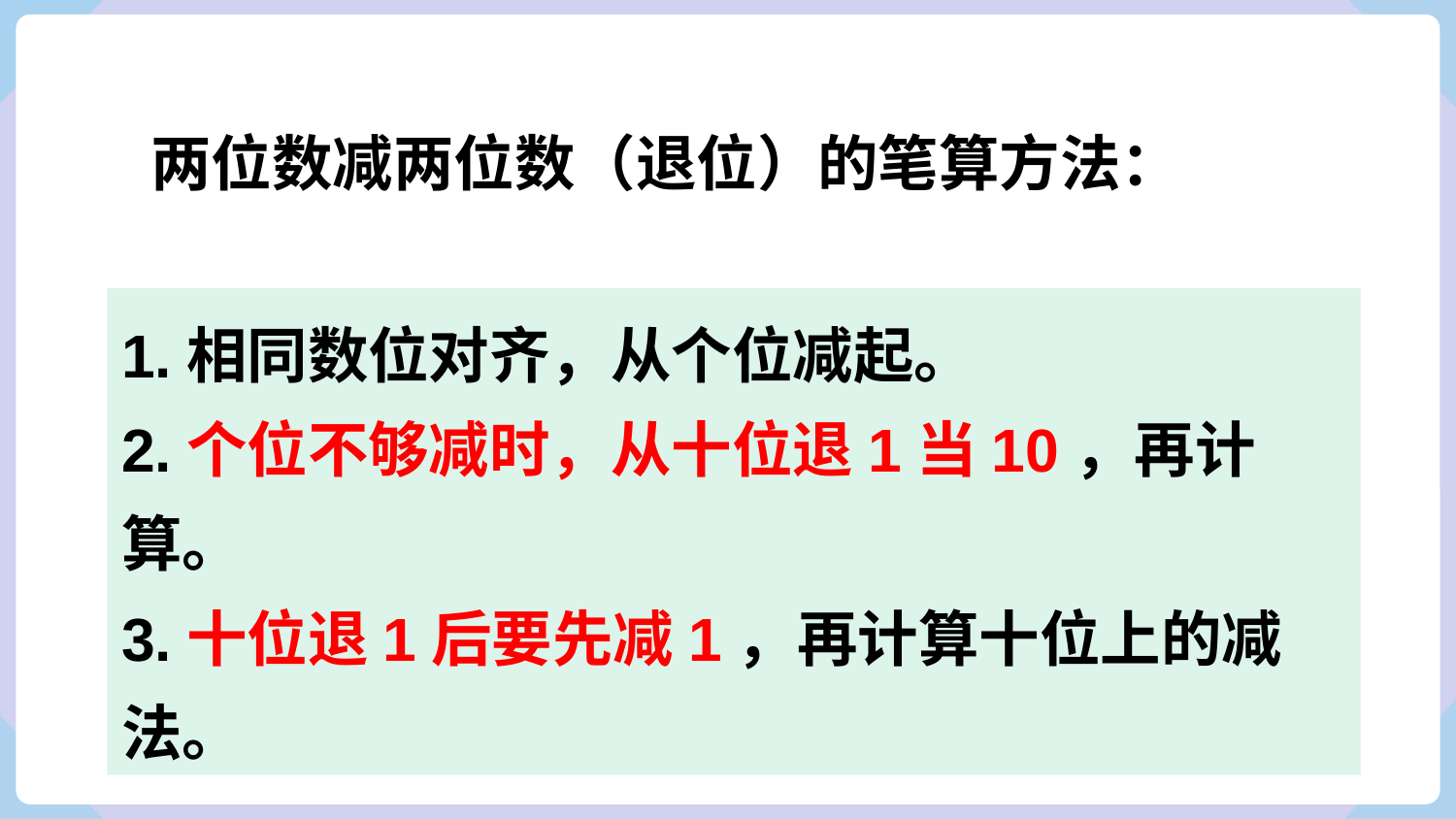

两位数减两位数（退位）的笔算方法：
1.相同数位对齐，从个位减起。
2.个位不够减时，从十位退1当10，再计算。
3.十位退1后要先减1，再计算十位上的减法。